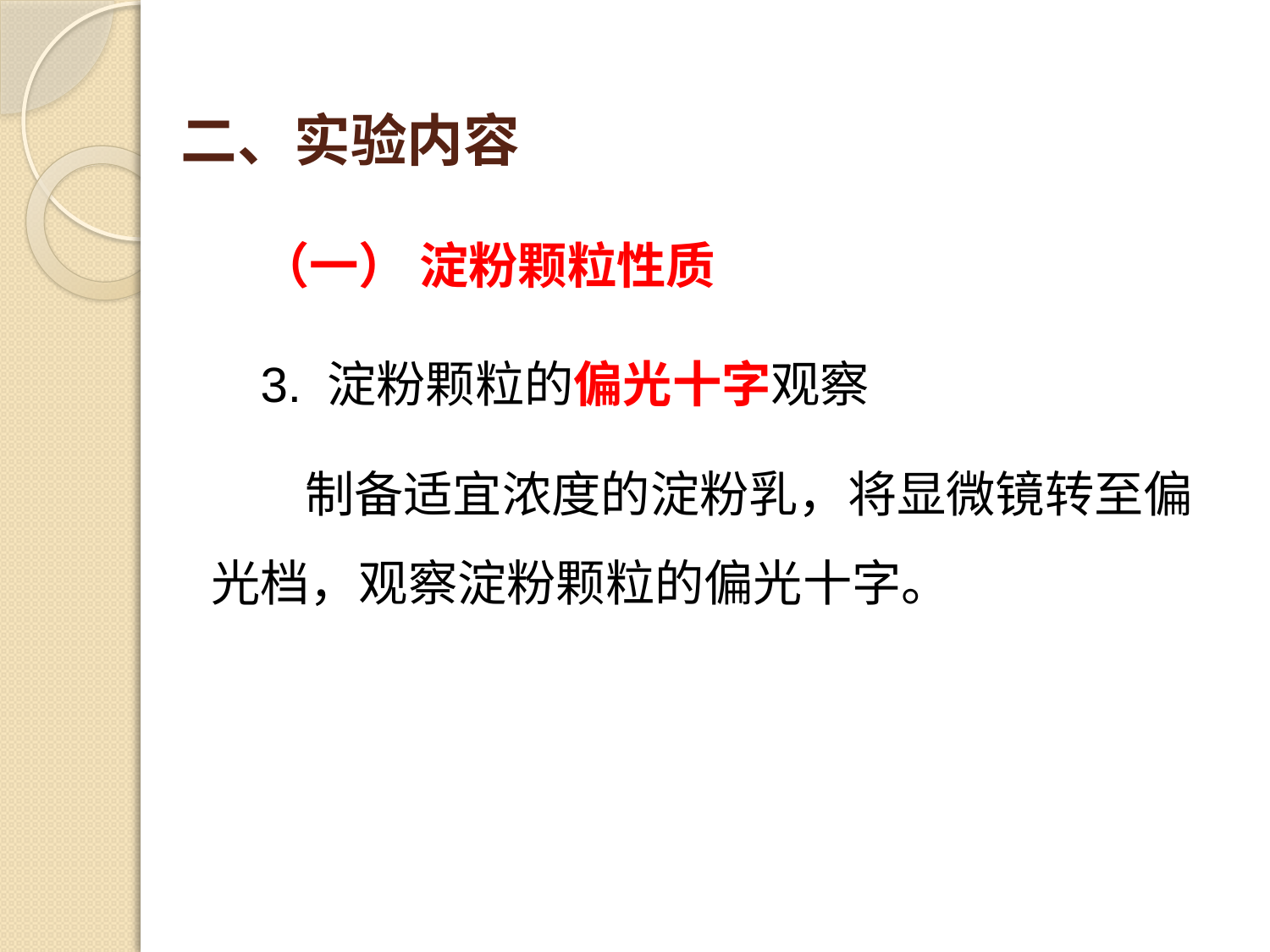

# 二、实验内容
（一） 淀粉颗粒性质

3. 淀粉颗粒的偏光十字观察
   制备适宜浓度的淀粉乳，将显微镜转至偏光档，观察淀粉颗粒的偏光十字。